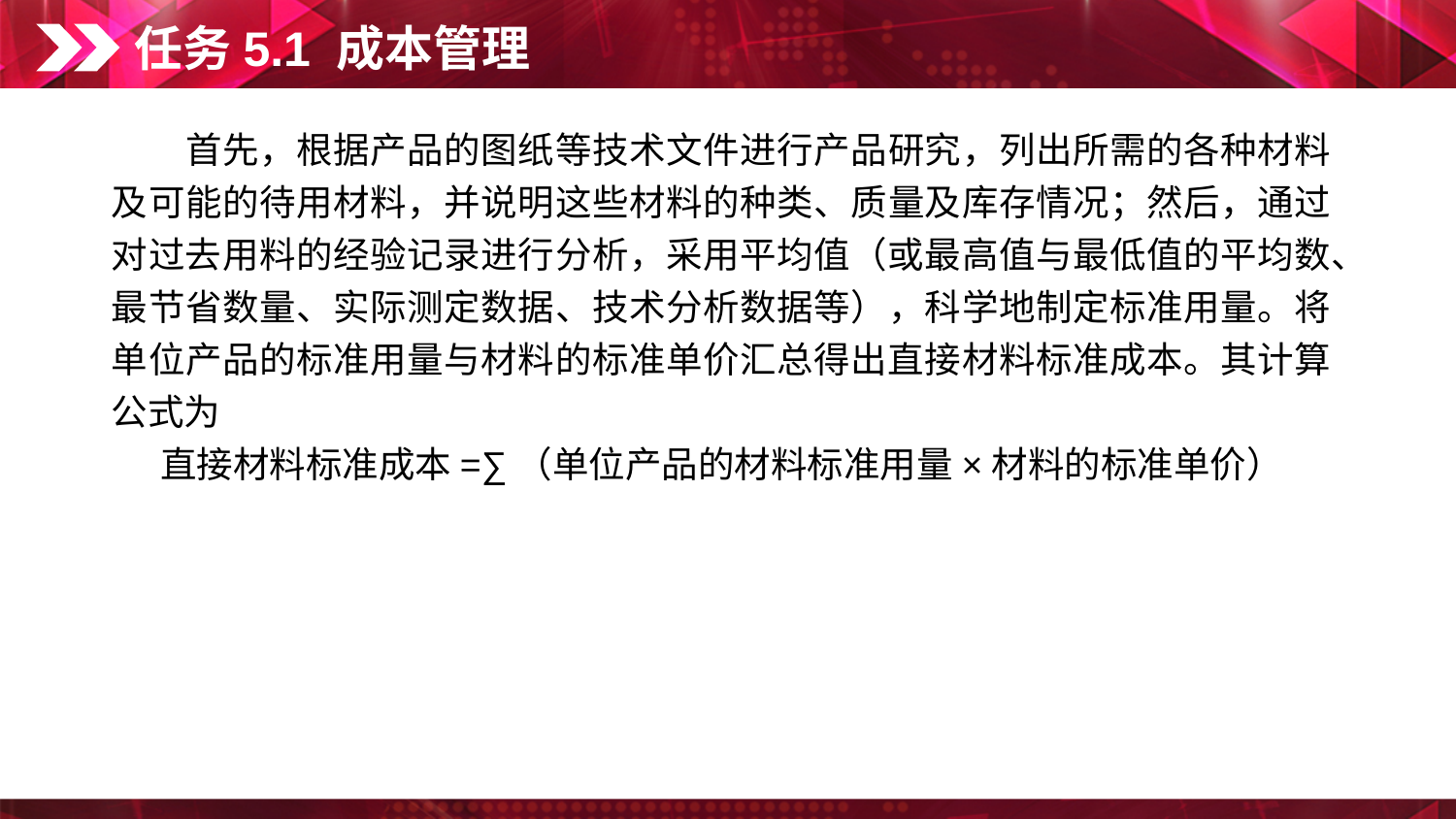

任务5.1 成本管理

　　首先，根据产品的图纸等技术文件进行产品研究，列出所需的各种材料及可能的待用材料，并说明这些材料的种类、质量及库存情况；然后，通过对过去用料的经验记录进行分析，采用平均值（或最高值与最低值的平均数、最节省数量、实际测定数据、技术分析数据等），科学地制定标准用量。将单位产品的标准用量与材料的标准单价汇总得出直接材料标准成本。其计算公式为
直接材料标准成本=∑（单位产品的材料标准用量×材料的标准单价）